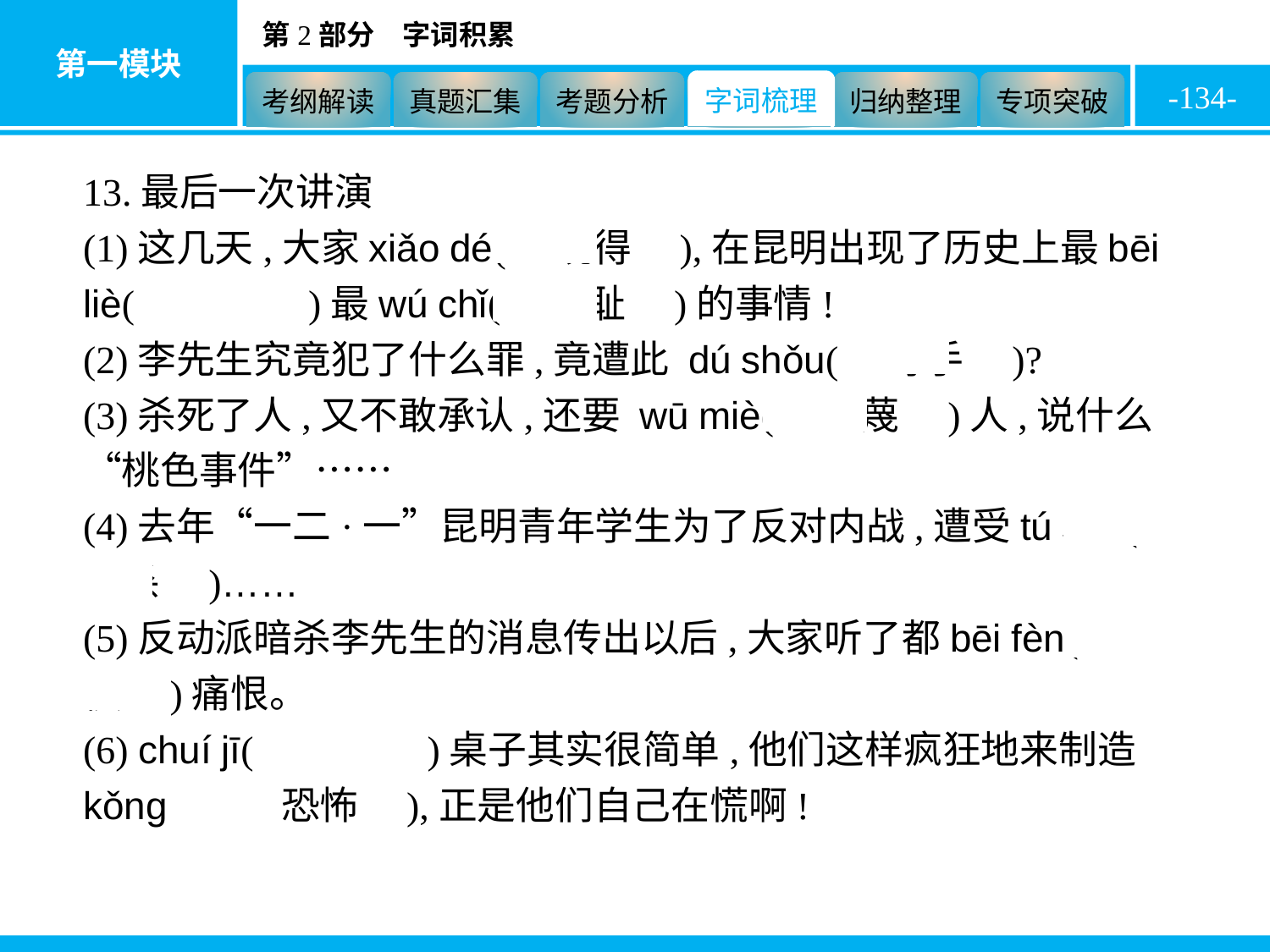

-134-
13.最后一次讲演
(1)这几天,大家xiǎo dé(　晓得　),在昆明出现了历史上最bēi liè(　卑劣　)最wú chǐ(　无耻　)的事情!
(2)李先生究竟犯了什么罪,竟遭此 dú shǒu(　毒手　)?
(3)杀死了人,又不敢承认,还要 wū miè(　诬蔑　)人,说什么“桃色事件”……
(4)去年“一二·一”昆明青年学生为了反对内战,遭受tú shā(　屠杀　)……
(5)反动派暗杀李先生的消息传出以后,大家听了都bēi fèn(　悲愤　)痛恨。
(6) chuí jī(　捶击　)桌子其实很简单,他们这样疯狂地来制造kǒng bù(　恐怖　),正是他们自己在慌啊!